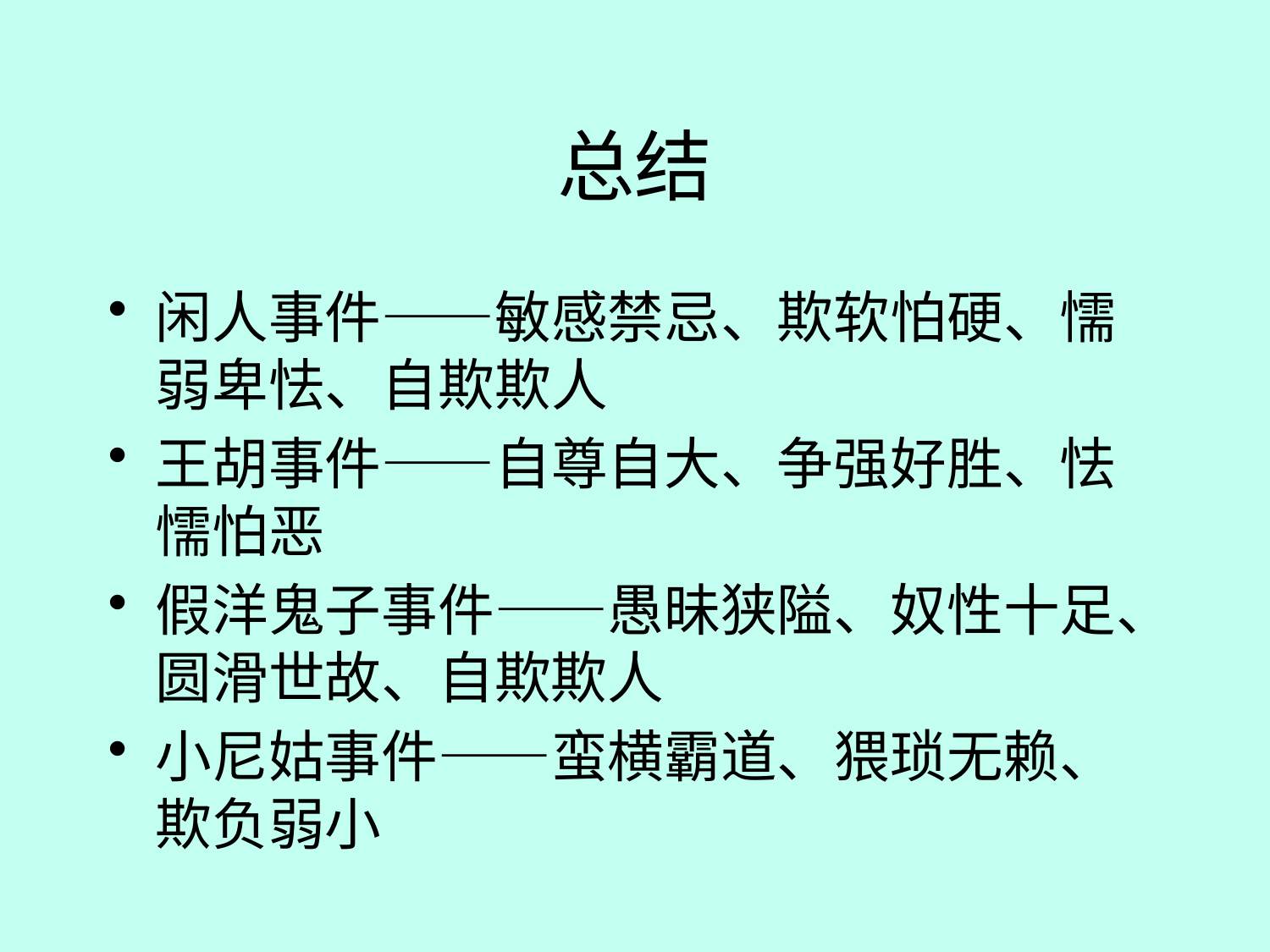

# 总结
闲人事件——敏感禁忌、欺软怕硬、懦弱卑怯、自欺欺人
王胡事件——自尊自大、争强好胜、怯懦怕恶
假洋鬼子事件——愚昧狭隘、奴性十足、圆滑世故、自欺欺人
小尼姑事件——蛮横霸道、猥琐无赖、欺负弱小